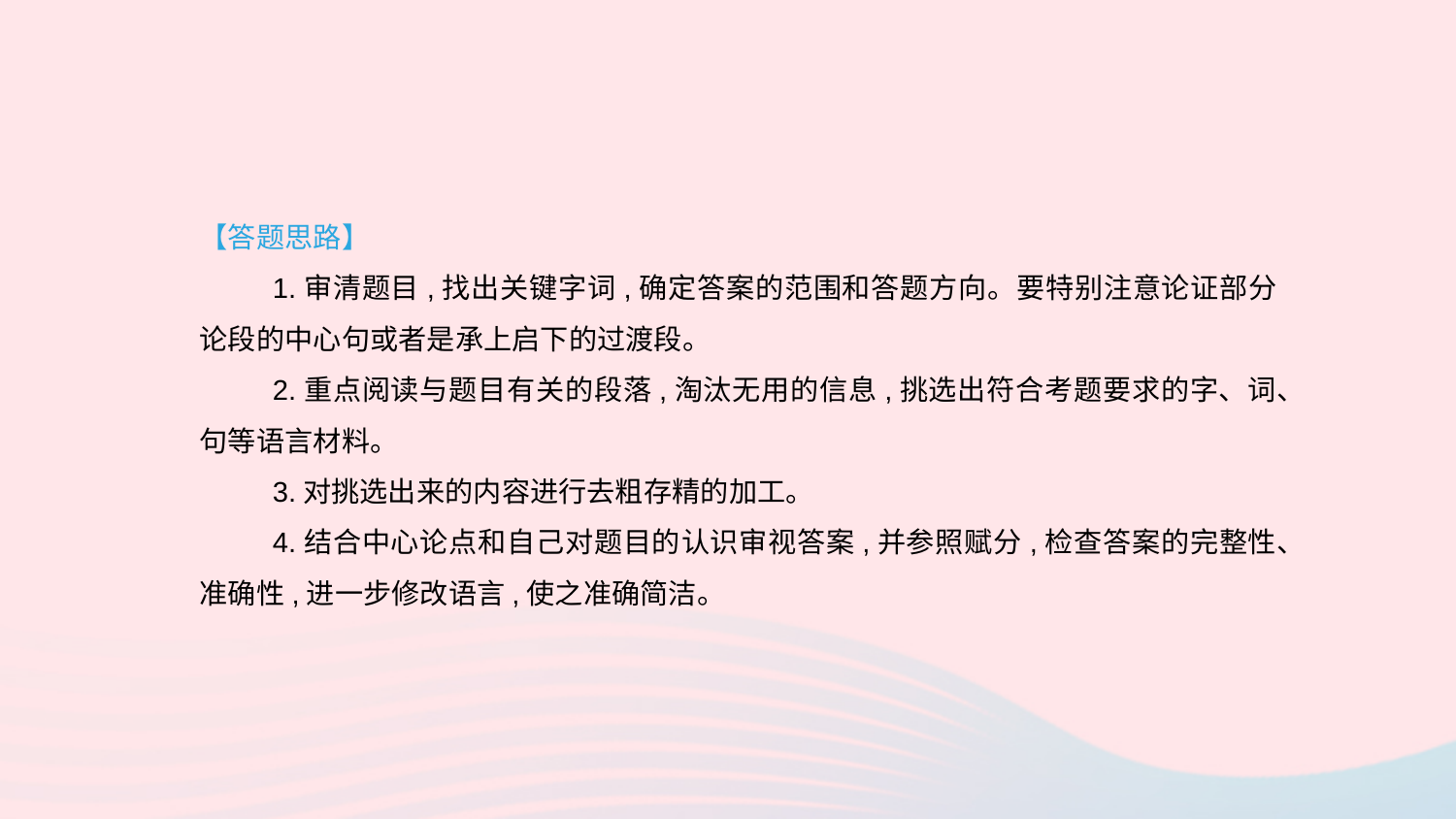

【答题思路】
1.审清题目,找出关键字词,确定答案的范围和答题方向。要特别注意论证部分论段的中心句或者是承上启下的过渡段。
2.重点阅读与题目有关的段落,淘汰无用的信息,挑选出符合考题要求的字、词、句等语言材料。
3.对挑选出来的内容进行去粗存精的加工。
4.结合中心论点和自己对题目的认识审视答案,并参照赋分,检查答案的完整性、准确性,进一步修改语言,使之准确简洁。